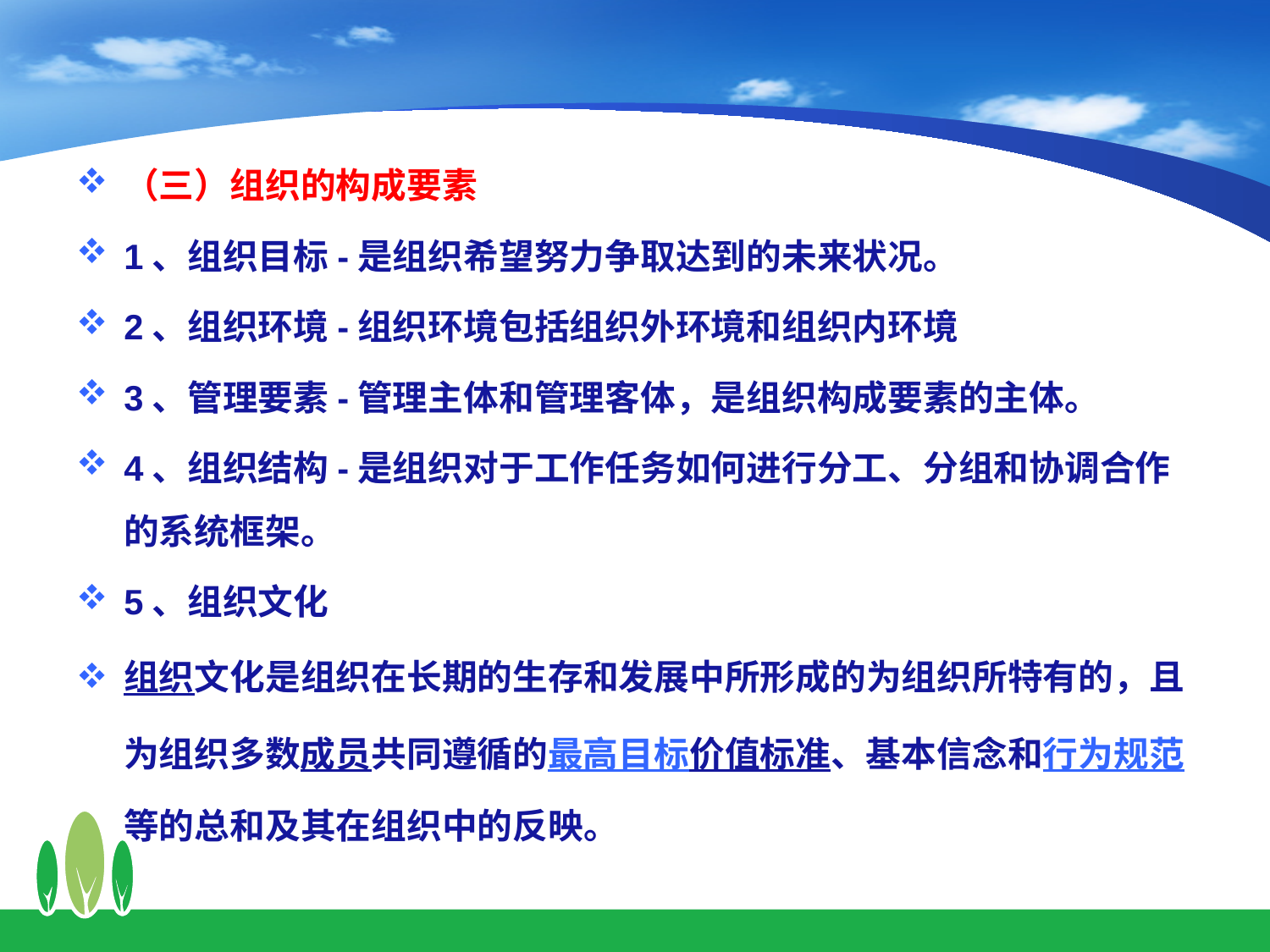

（三）组织的构成要素
1、组织目标-是组织希望努力争取达到的未来状况。
2、组织环境-组织环境包括组织外环境和组织内环境
3、管理要素-管理主体和管理客体，是组织构成要素的主体。
4、组织结构-是组织对于工作任务如何进行分工、分组和协调合作的系统框架。
5、组织文化
组织文化是组织在长期的生存和发展中所形成的为组织所特有的，且为组织多数成员共同遵循的最高目标价值标准、基本信念和行为规范等的总和及其在组织中的反映。